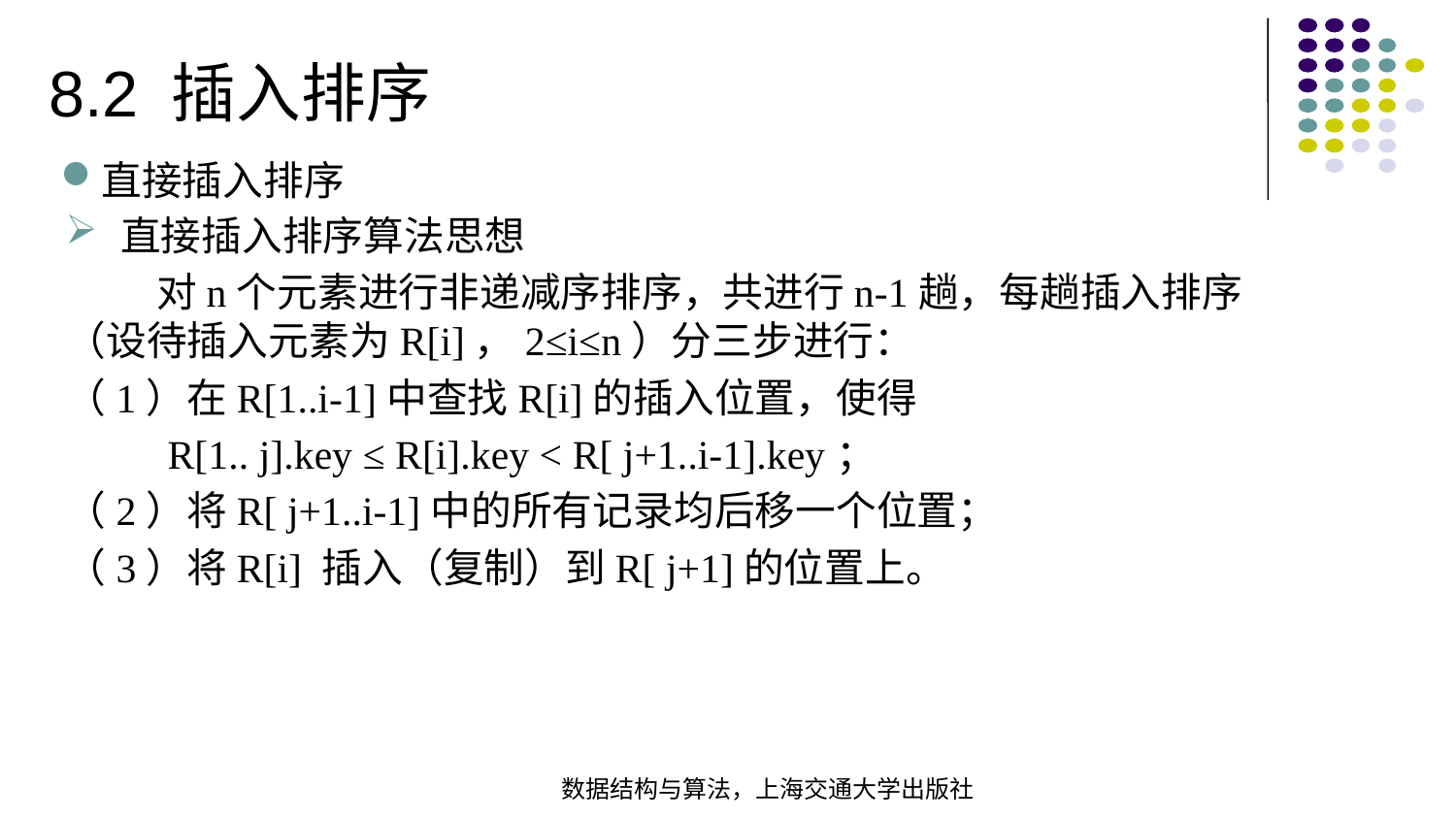

8.2 插入排序
直接插入排序
直接插入排序算法思想
         对n个元素进行非递减序排序，共进行n-1趟，每趟插入排序（设待插入元素为R[i]，2≤i≤n）分三步进行：
（1）在R[1..i-1]中查找R[i]的插入位置，使得
          R[1.. j].key ≤ R[i].key < R[ j+1..i-1].key；
（2）将R[ j+1..i-1]中的所有记录均后移一个位置；
（3）将R[i] 插入（复制）到R[ j+1]的位置上。